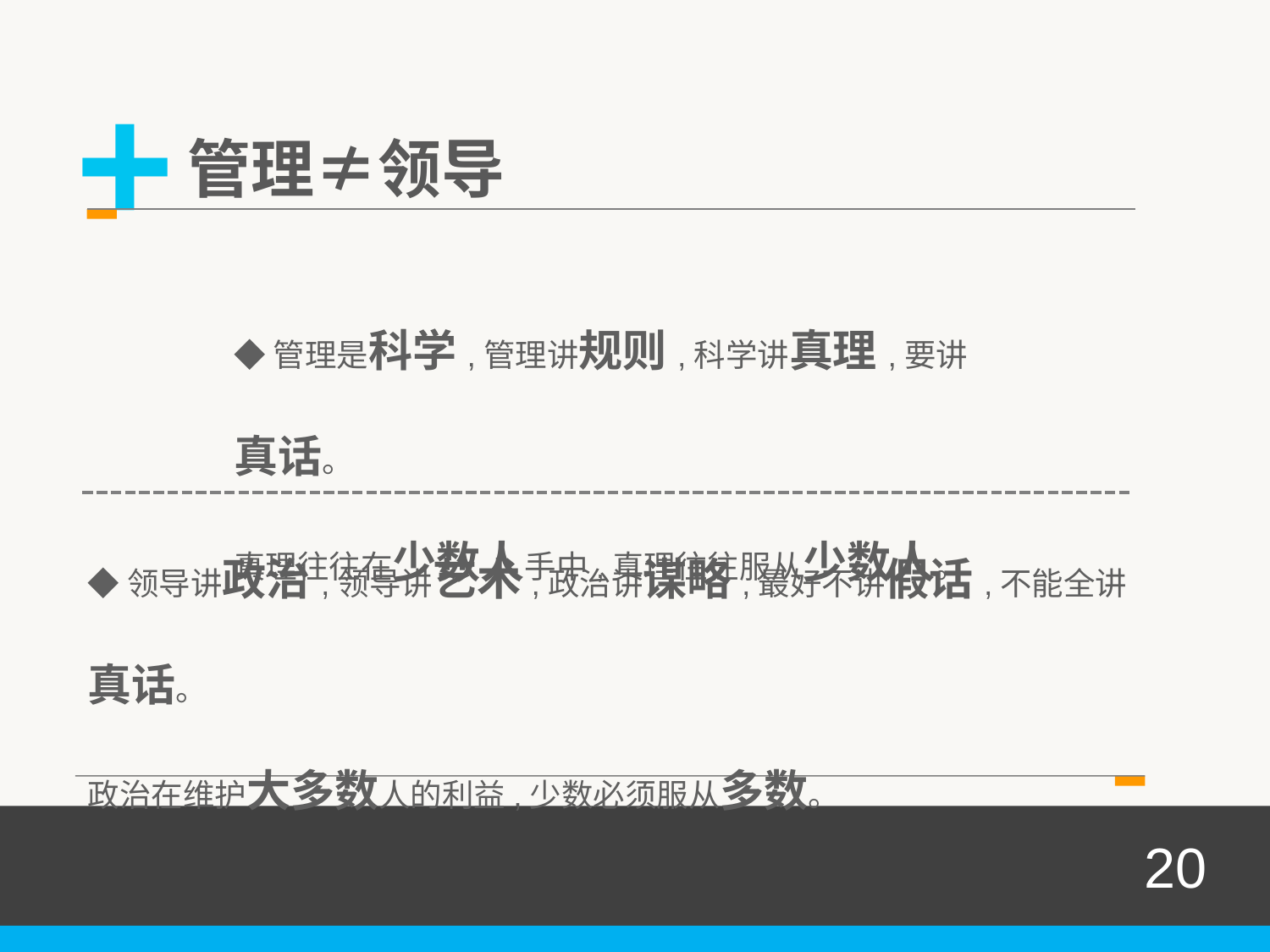

+
管理≠领导

◆管理是科学,管理讲规则,科学讲真理,要讲真话。
真理往往在少数人手中,真理往往服从少数人。
◆领导讲政治,领导讲艺术,政治讲谋略,最好不讲假话,不能全讲真话。
政治在维护大多数人的利益,少数必须服从多数。

20